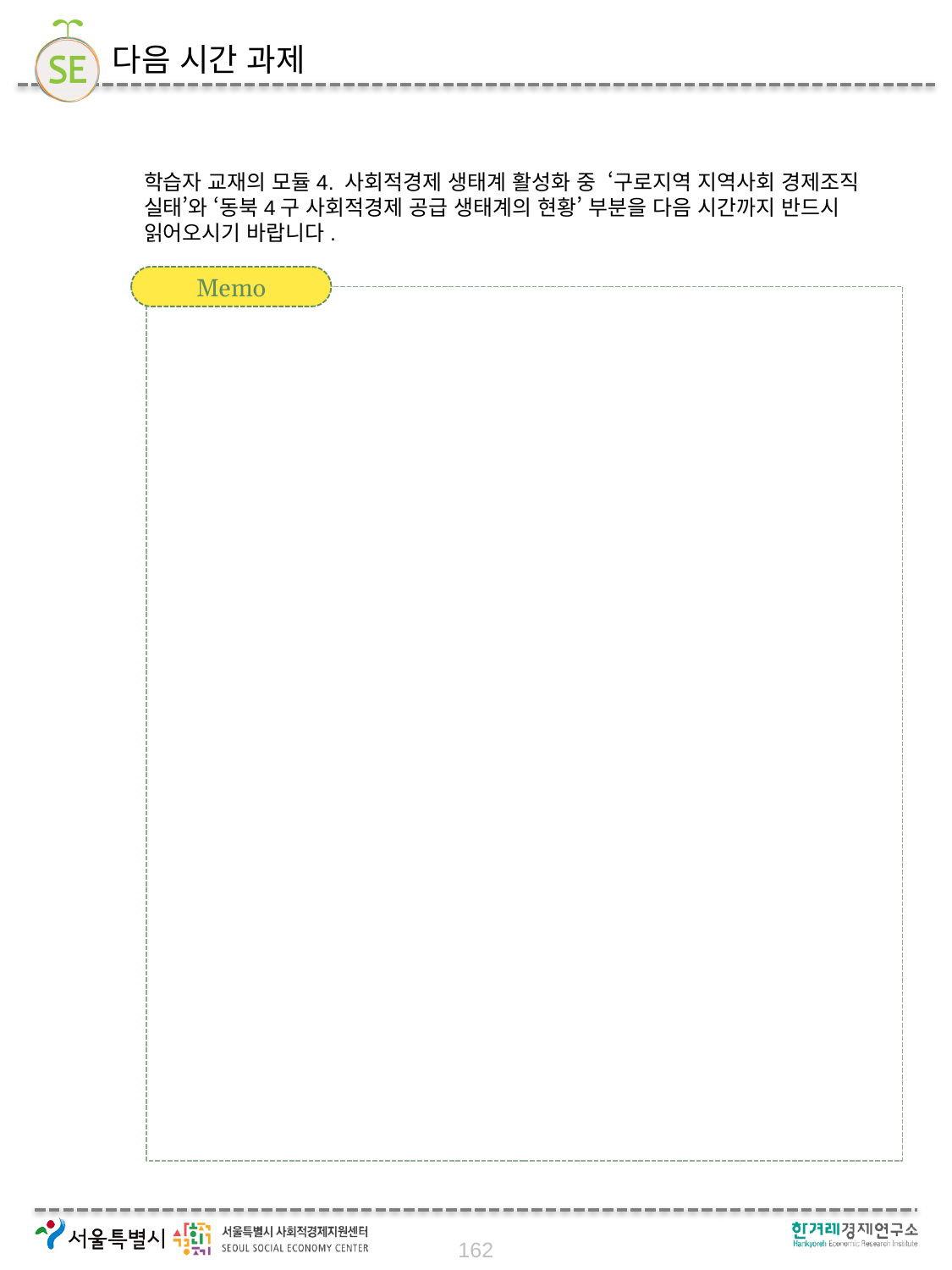

# 다음 시간 과제
학습자 교재의 모듈4. 사회적경제 생태계 활성화 중  ‘구로지역 지역사회 경제조직 실태’와 ‘동북4구 사회적경제 공급 생태계의 현황’ 부분을 다음 시간까지 반드시 읽어오시기 바랍니다.
Memo

162